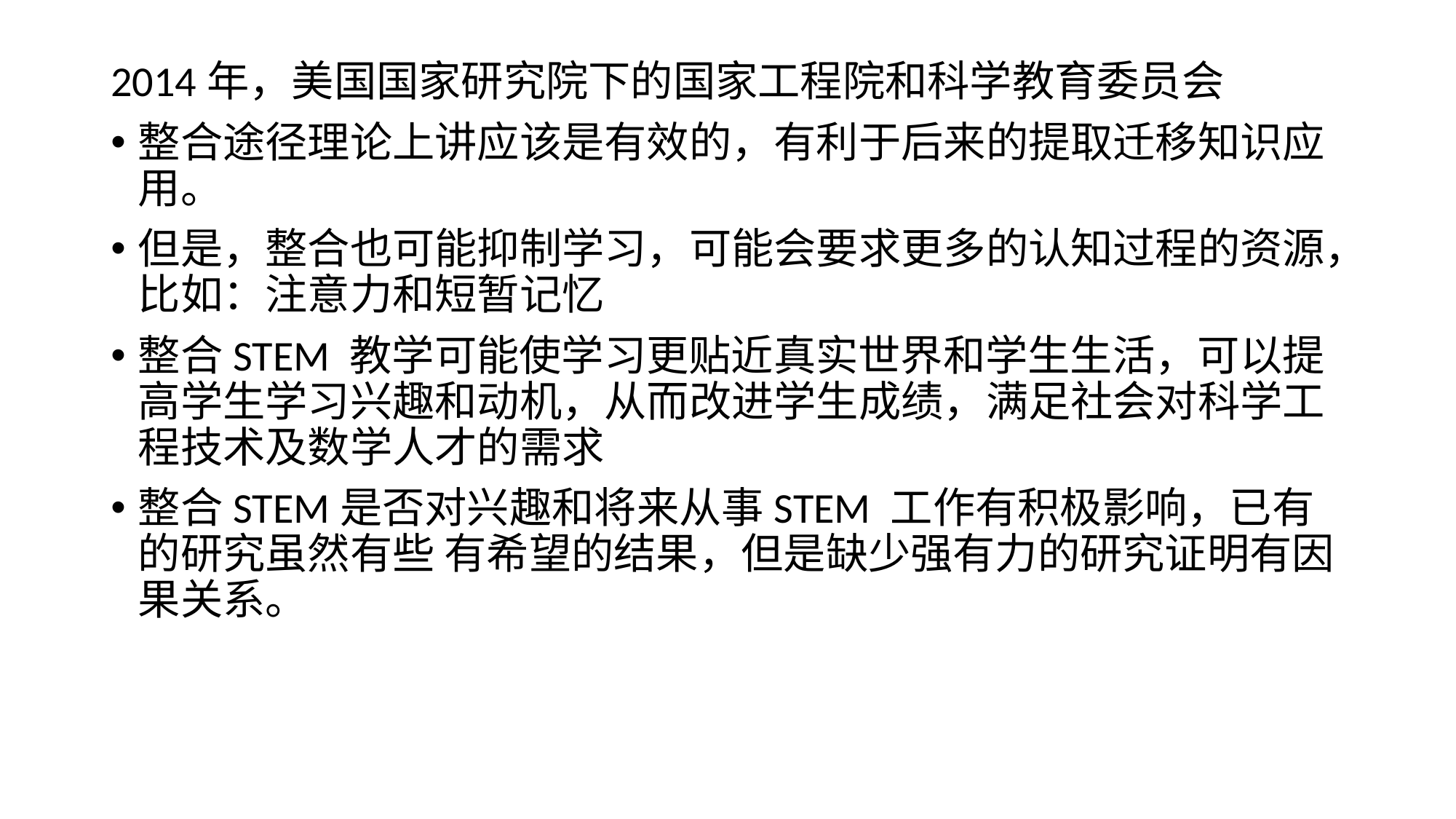

2014年，美国国家研究院下的国家工程院和科学教育委员会
整合途径理论上讲应该是有效的，有利于后来的提取迁移知识应用。
但是，整合也可能抑制学习，可能会要求更多的认知过程的资源，比如：注意力和短暂记忆
整合STEM 教学可能使学习更贴近真实世界和学生生活，可以提高学生学习兴趣和动机，从而改进学生成绩，满足社会对科学工程技术及数学人才的需求
整合STEM是否对兴趣和将来从事STEM 工作有积极影响，已有的研究虽然有些 有希望的结果，但是缺少强有力的研究证明有因果关系。